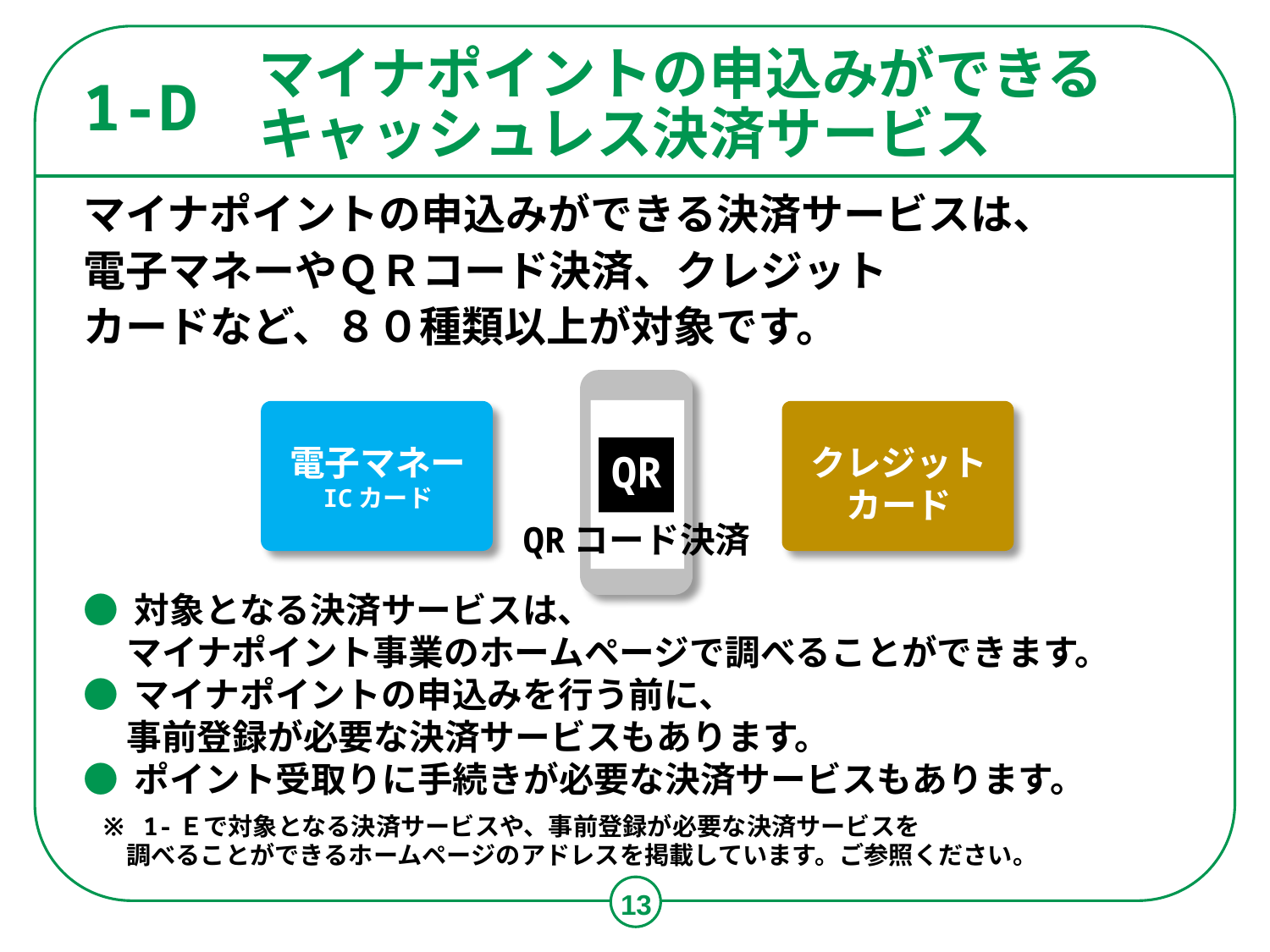

# マイナポイントの申込みができるキャッシュレス決済サービス
1-D
マイナポイントの申込みができる決済サービスは、
電子マネーやＱＲコード決済、クレジット
カードなど、８０種類以上が対象です。

電子マネー
ICカード

クレジットカード

QR
QRコード決済
● 対象となる決済サービスは、
　 マイナポイント事業のホームページで調べることができます。
● マイナポイントの申込みを行う前に、
　 事前登録が必要な決済サービスもあります。
● ポイント受取りに手続きが必要な決済サービスもあります。
 ※ 1-Ｅで対象となる決済サービスや、事前登録が必要な決済サービスを
 　 調べることができるホームページのアドレスを掲載しています。ご参照ください。